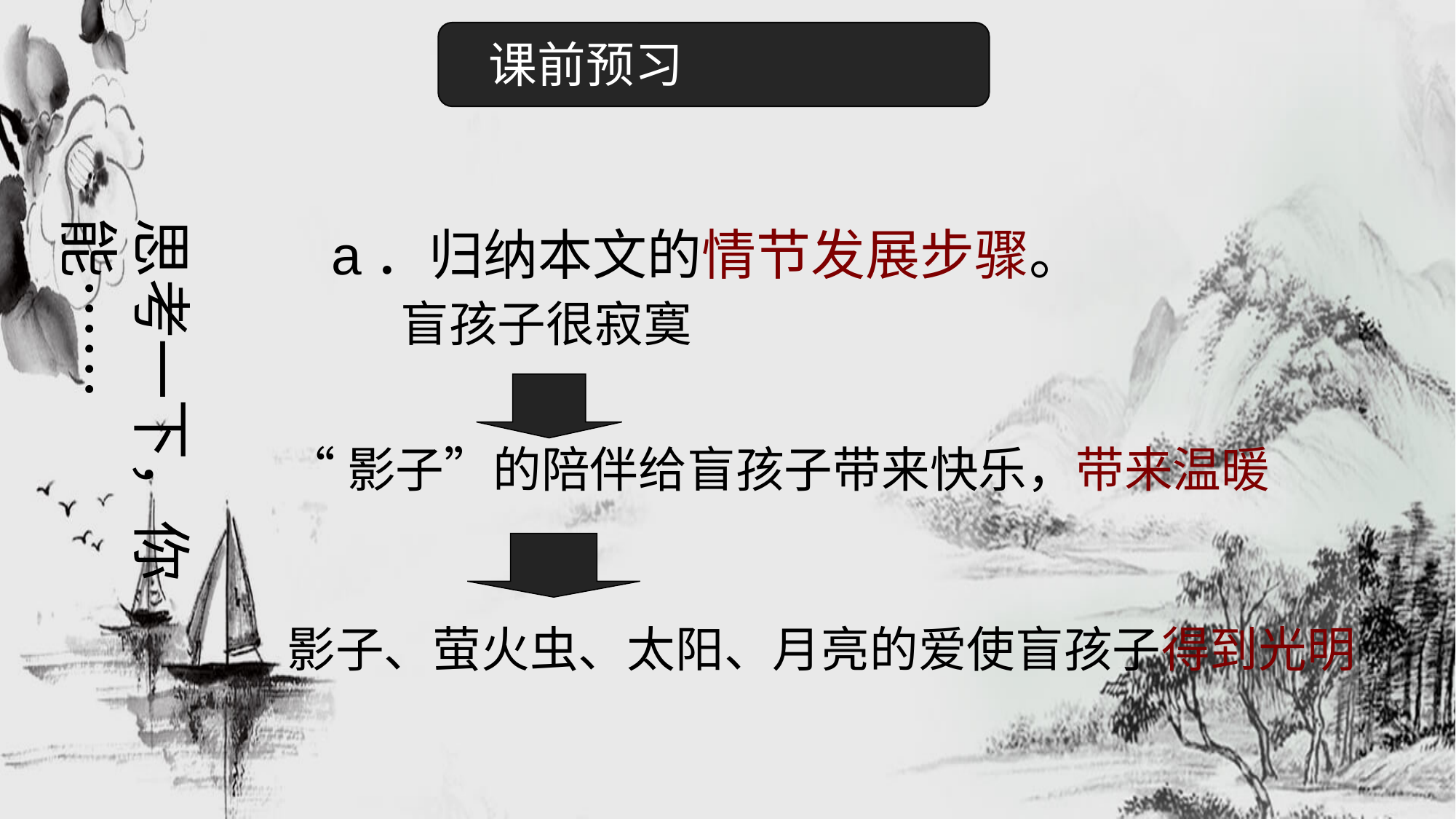

课前预习
思考一下，你
能……
a．归纳本文的情节发展步骤。
 盲孩子很寂寞

“影子”的陪伴给盲孩子带来快乐，带来温暖

影子、萤火虫、太阳、月亮的爱使盲孩子得到光明